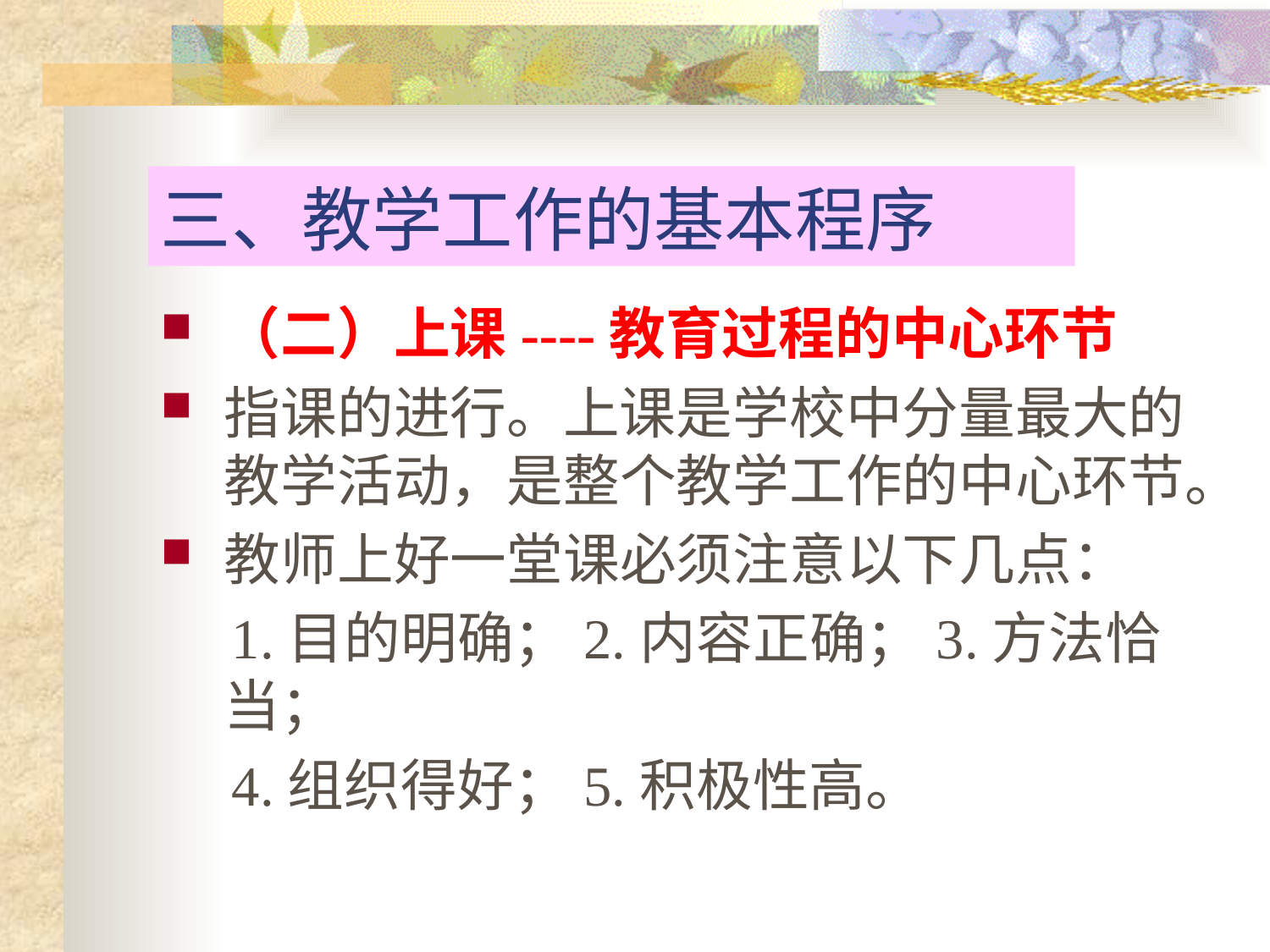

# 三、教学工作的基本程序
（二）上课----教育过程的中心环节
指课的进行。上课是学校中分量最大的教学活动，是整个教学工作的中心环节。
教师上好一堂课必须注意以下几点：
     1.目的明确；2.内容正确；3.方法恰当；
     4.组织得好；5.积极性高。